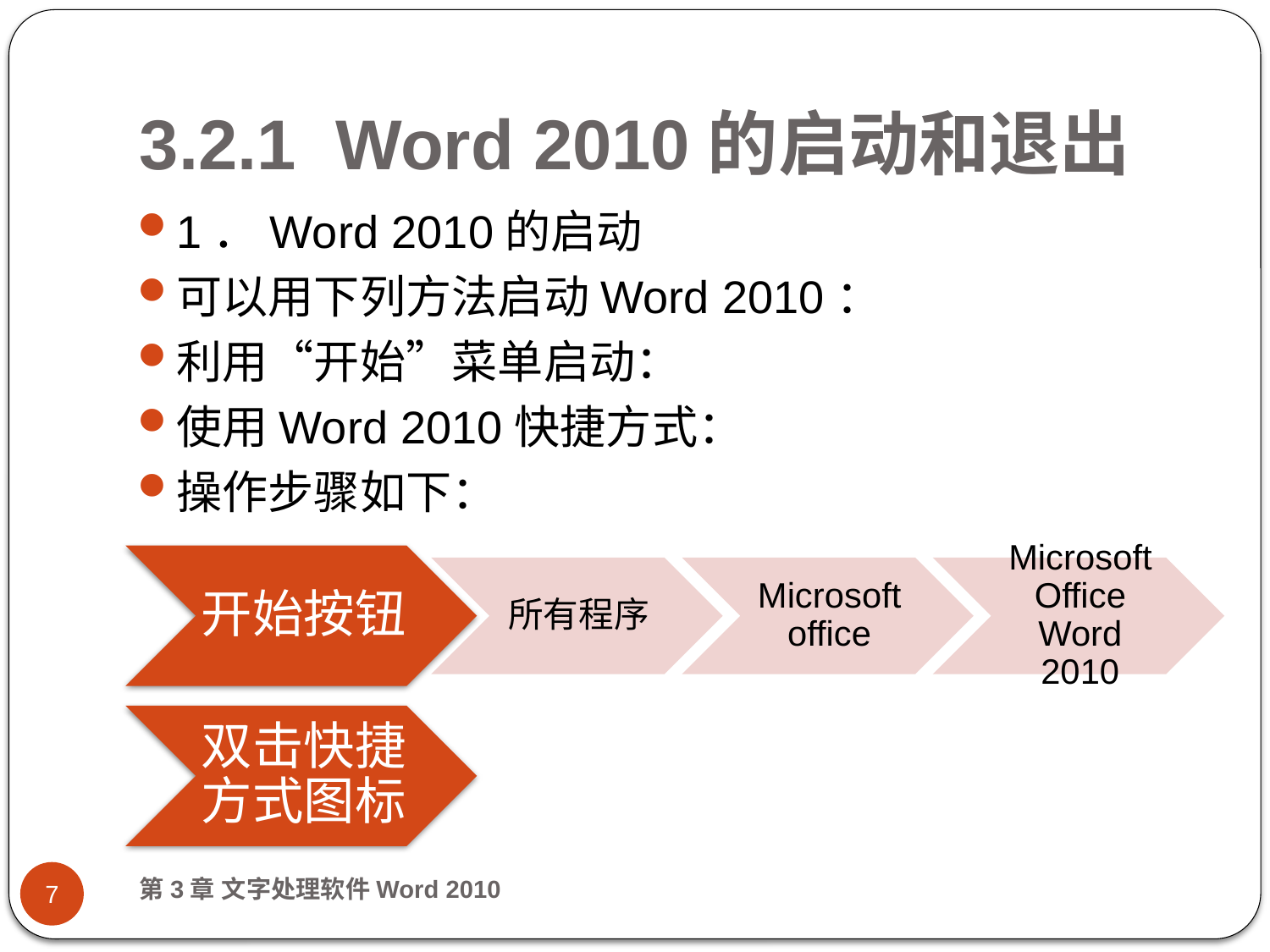

# 3.2.1  Word 2010的启动和退出
1．Word 2010的启动
可以用下列方法启动Word 2010：
利用“开始”菜单启动：
使用Word 2010快捷方式：
操作步骤如下：
开始按钮
所有程序
Microsoft office
Microsoft Office Word 2010
双击快捷方式图标
第3章 文字处理软件Word 2010
7